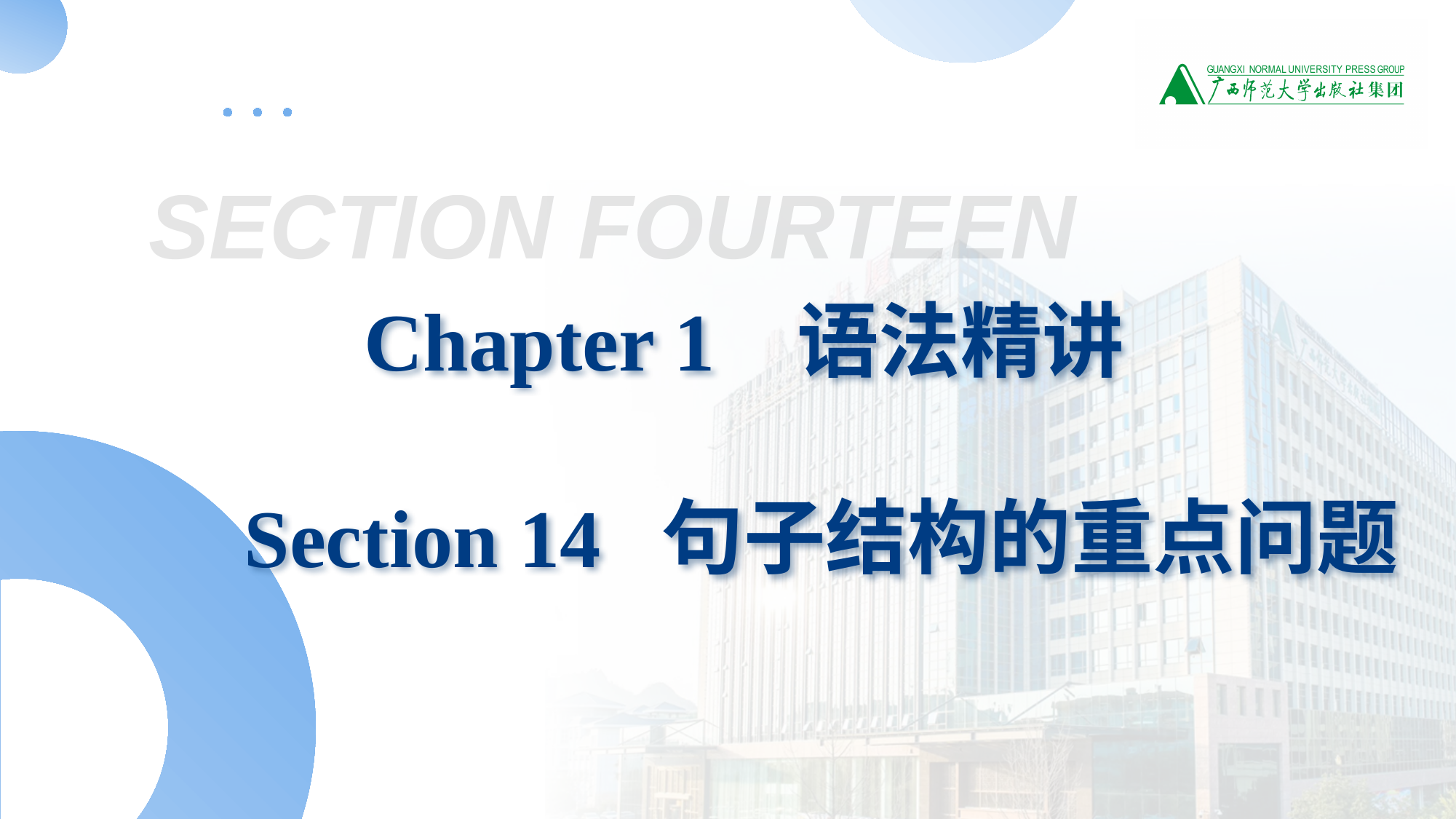

SECTION FOURTEEN
Chapter 1   语法精讲

   Section 14  句子结构的重点问题